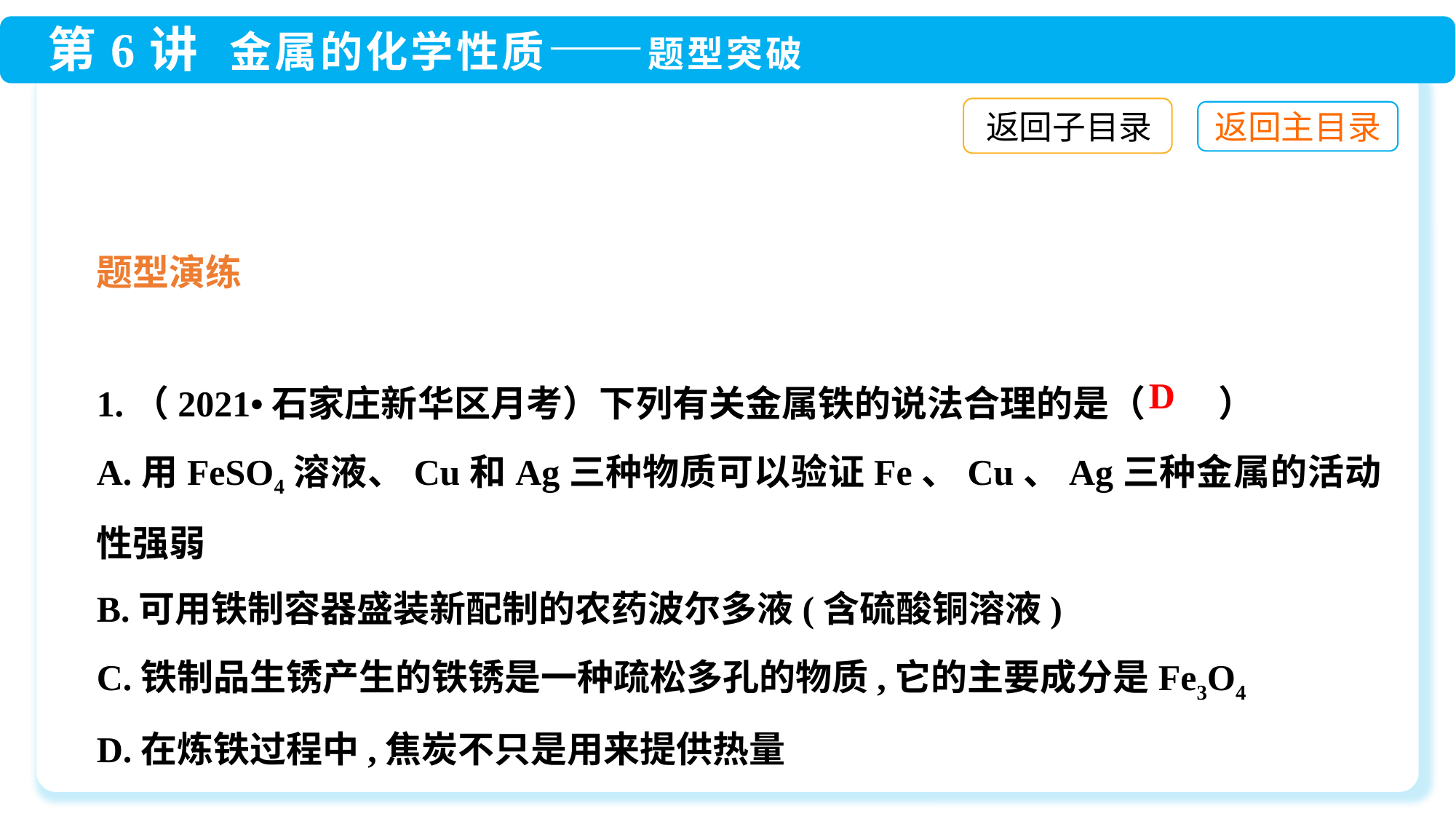

返回子目录
题型演练

1.（2021•石家庄新华区月考）下列有关金属铁的说法合理的是（　　）
A.用FeSO4溶液、Cu和Ag三种物质可以验证Fe、Cu、Ag三种金属的活动性强弱
B.可用铁制容器盛装新配制的农药波尔多液(含硫酸铜溶液)
C.铁制品生锈产生的铁锈是一种疏松多孔的物质,它的主要成分是Fe3O4
D.在炼铁过程中,焦炭不只是用来提供热量
D